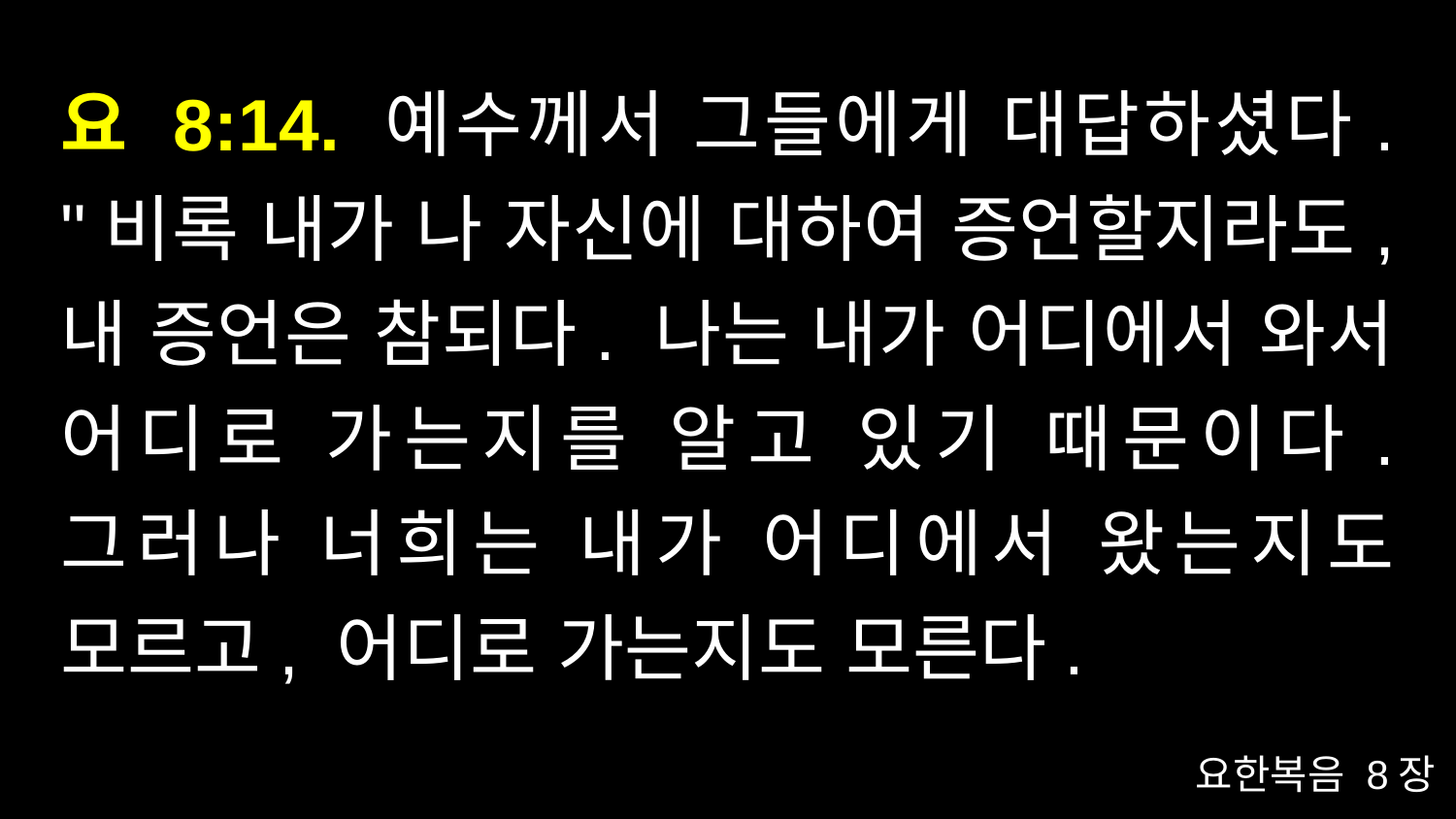

# 요 8:14. 예수께서 그들에게 대답하셨다. "비록 내가 나 자신에 대하여 증언할지라도, 내 증언은 참되다. 나는 내가 어디에서 와서 어디로 가는지를 알고 있기 때문이다. 그러나 너희는 내가 어디에서 왔는지도 모르고, 어디로 가는지도 모른다.
요한복음 8장